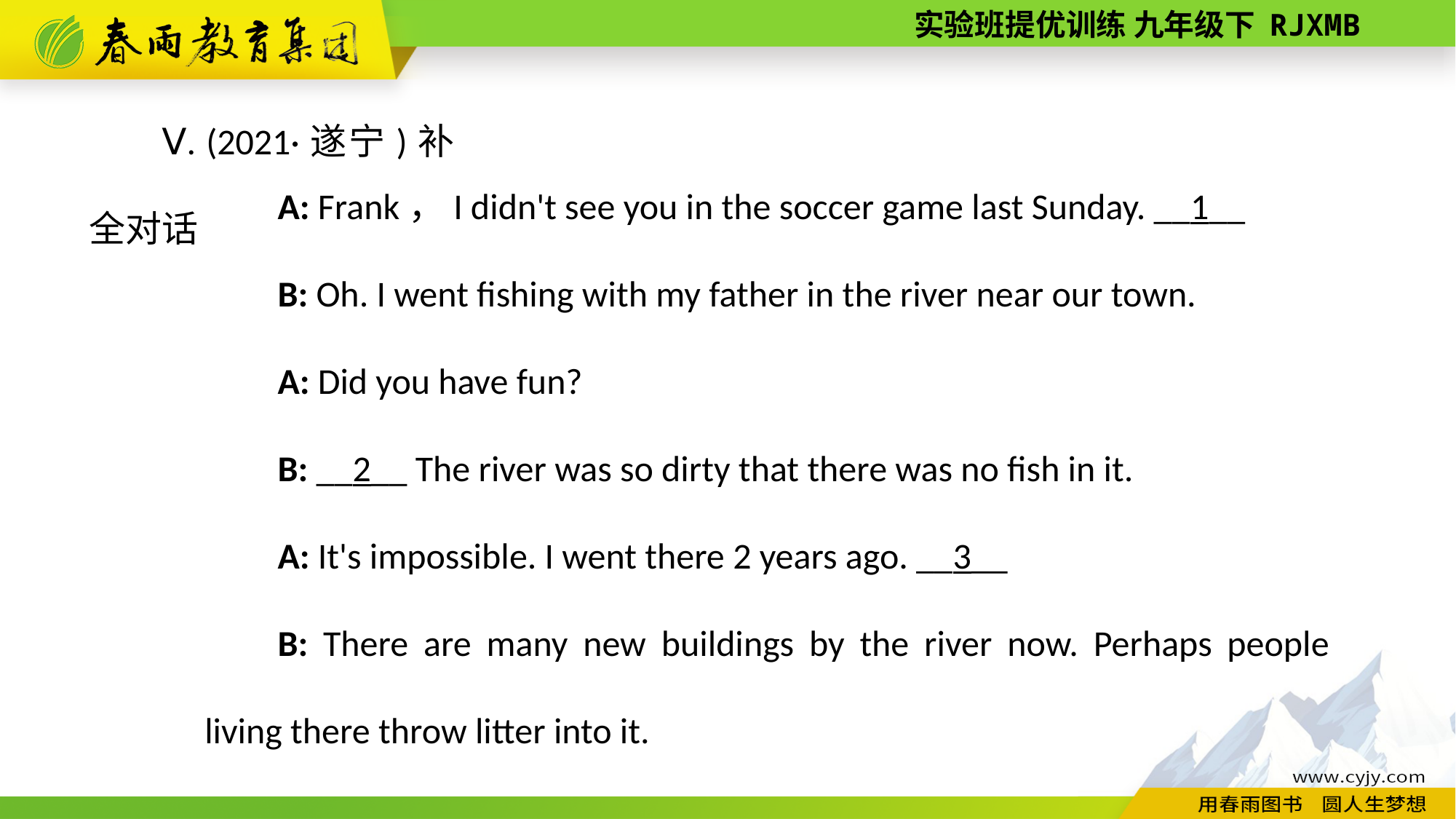

Ⅴ. (2021·遂宁)补全对话
A: Frank，I didn't see you in the soccer game last Sunday. __1__
B: Oh. I went fishing with my father in the river near our town.
A: Did you have fun?
B: __2__ The river was so dirty that there was no fish in it.
A: It's impossible. I went there 2 years ago. __3__
B: There are many new buildings by the river now. Perhaps people living there throw litter into it.